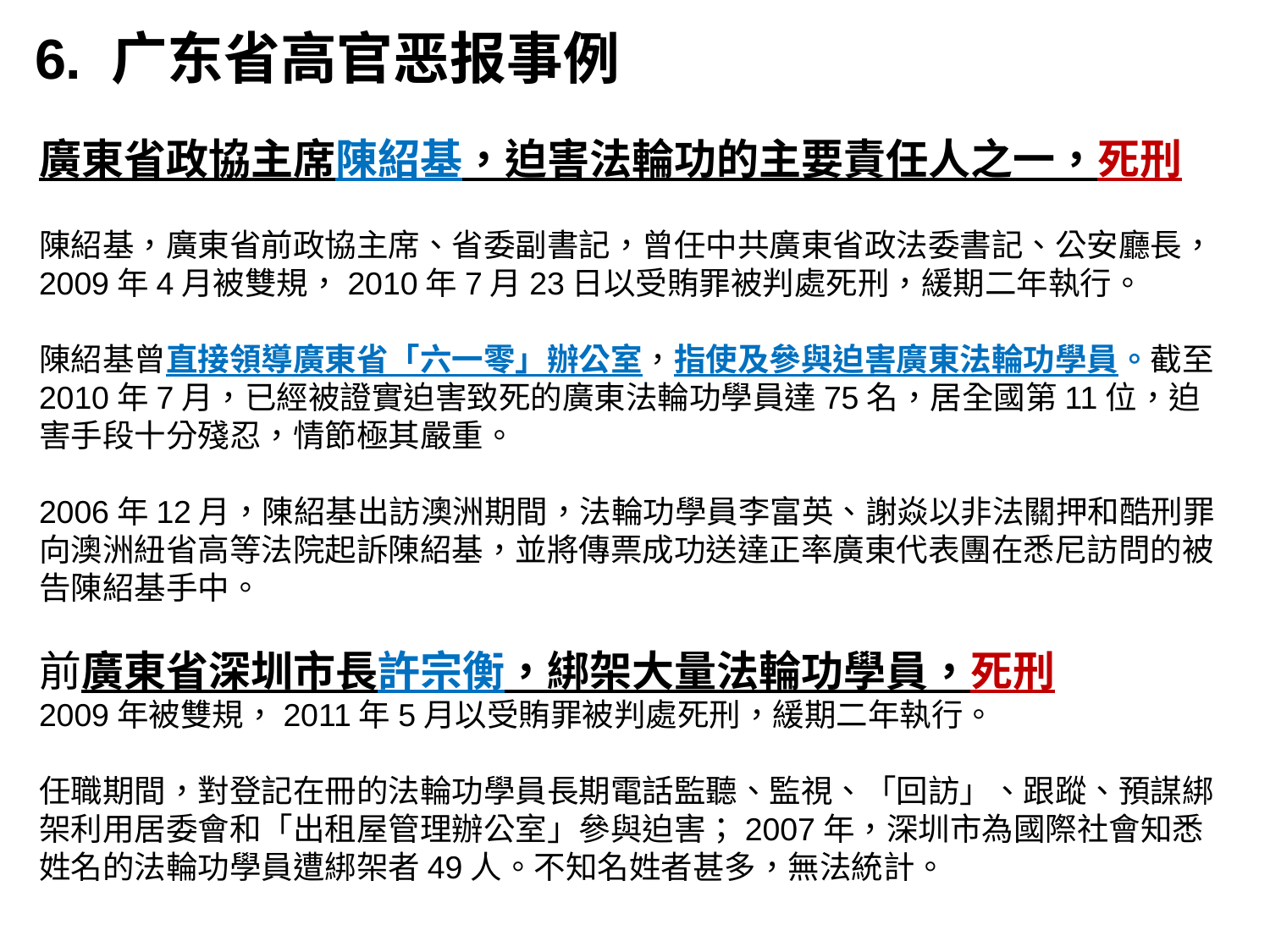

6. 广东省高官恶报事例
廣東省政協主席陳紹基，迫害法輪功的主要責任人之一，死刑

陳紹基，廣東省前政協主席、省委副書記，曾任中共廣東省政法委書記、公安廳長，2009年4月被雙規，2010年7月23日以受賄罪被判處死刑，緩期二年執行。

陳紹基曾直接領導廣東省「六一零」辦公室，指使及參與迫害廣東法輪功學員。截至2010年7月，已經被證實迫害致死的廣東法輪功學員達75名，居全國第11位，迫害手段十分殘忍，情節極其嚴重。

2006年12月，陳紹基出訪澳洲期間，法輪功學員李富英、謝焱以非法關押和酷刑罪向澳洲紐省高等法院起訴陳紹基，並將傳票成功送達正率廣東代表團在悉尼訪問的被告陳紹基手中。

前廣東省深圳市長許宗衡，綁架大量法輪功學員，死刑
2009年被雙規，2011年5月以受賄罪被判處死刑，緩期二年執行。

任職期間，對登記在冊的法輪功學員長期電話監聽、監視、「回訪」、跟蹤、預謀綁架利用居委會和「出租屋管理辦公室」參與迫害；2007年，深圳市為國際社會知悉姓名的法輪功學員遭綁架者49人。不知名姓者甚多，無法統計。